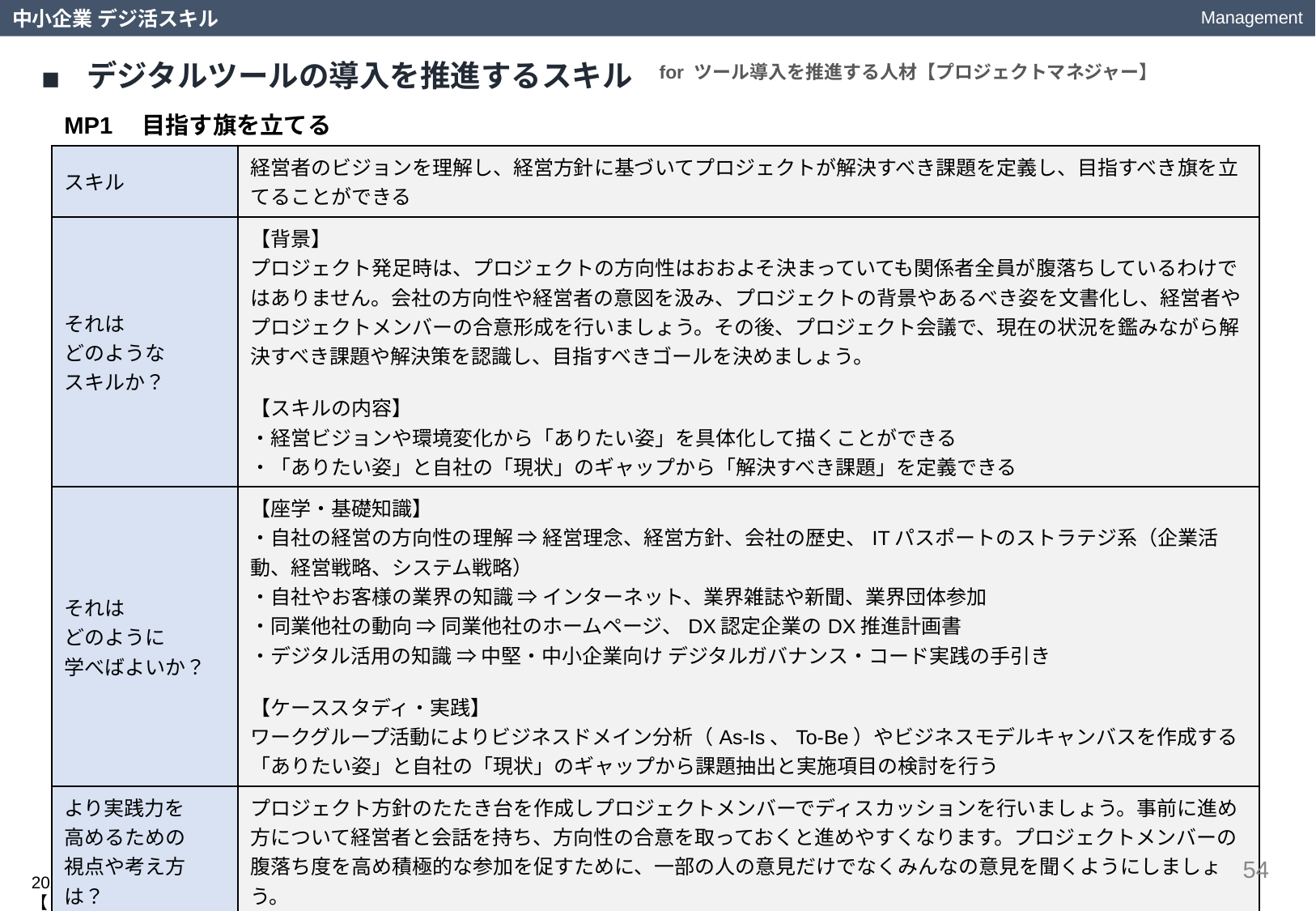

Management
中小企業 デジ活スキル
デジタルツールの導入を推進するスキル
for ツール導入を推進する人材【プロジェクトマネジャー】
MP1　目指す旗を立てる
| スキル | 経営者のビジョンを理解し、経営方針に基づいてプロジェクトが解決すべき課題を定義し、目指すべき旗を立てることができる |
| --- | --- |
| それは どのような スキルか？ | 【背景】 プロジェクト発足時は、プロジェクトの方向性はおおよそ決まっていても関係者全員が腹落ちしているわけではありません。会社の方向性や経営者の意図を汲み、プロジェクトの背景やあるべき姿を文書化し、経営者やプロジェクトメンバーの合意形成を行いましょう。その後、プロジェクト会議で、現在の状況を鑑みながら解決すべき課題や解決策を認識し、目指すべきゴールを決めましょう。 【スキルの内容】 ・経営ビジョンや環境変化から「ありたい姿」を具体化して描くことができる ・「ありたい姿」と自社の「現状」のギャップから「解決すべき課題」を定義できる |
| それは どのように 学べばよいか？ | 【座学・基礎知識】 ・自社の経営の方向性の理解 ⇒ 経営理念、経営方針、会社の歴史、ITパスポートのストラテジ系（企業活動、経営戦略、システム戦略） ・自社やお客様の業界の知識 ⇒ インターネット、業界雑誌や新聞、業界団体参加 ・同業他社の動向 ⇒ 同業他社のホームページ、DX認定企業のDX推進計画書 ・デジタル活用の知識 ⇒ 中堅・中小企業向け デジタルガバナンス・コード実践の手引き 【ケーススタディ・実践】 ワークグループ活動によりビジネスドメイン分析（As-Is、To-Be）やビジネスモデルキャンバスを作成する 「ありたい姿」と自社の「現状」のギャップから課題抽出と実施項目の検討を行う |
| より実践力を 高めるための 視点や考え方は？ | プロジェクト方針のたたき台を作成しプロジェクトメンバーでディスカッションを行いましょう。事前に進め方について経営者と会話を持ち、方向性の合意を取っておくと進めやすくなります。プロジェクトメンバーの腹落ち度を高め積極的な参加を促すために、一部の人の意見だけでなくみんなの意見を聞くようにしましょう。 |
54